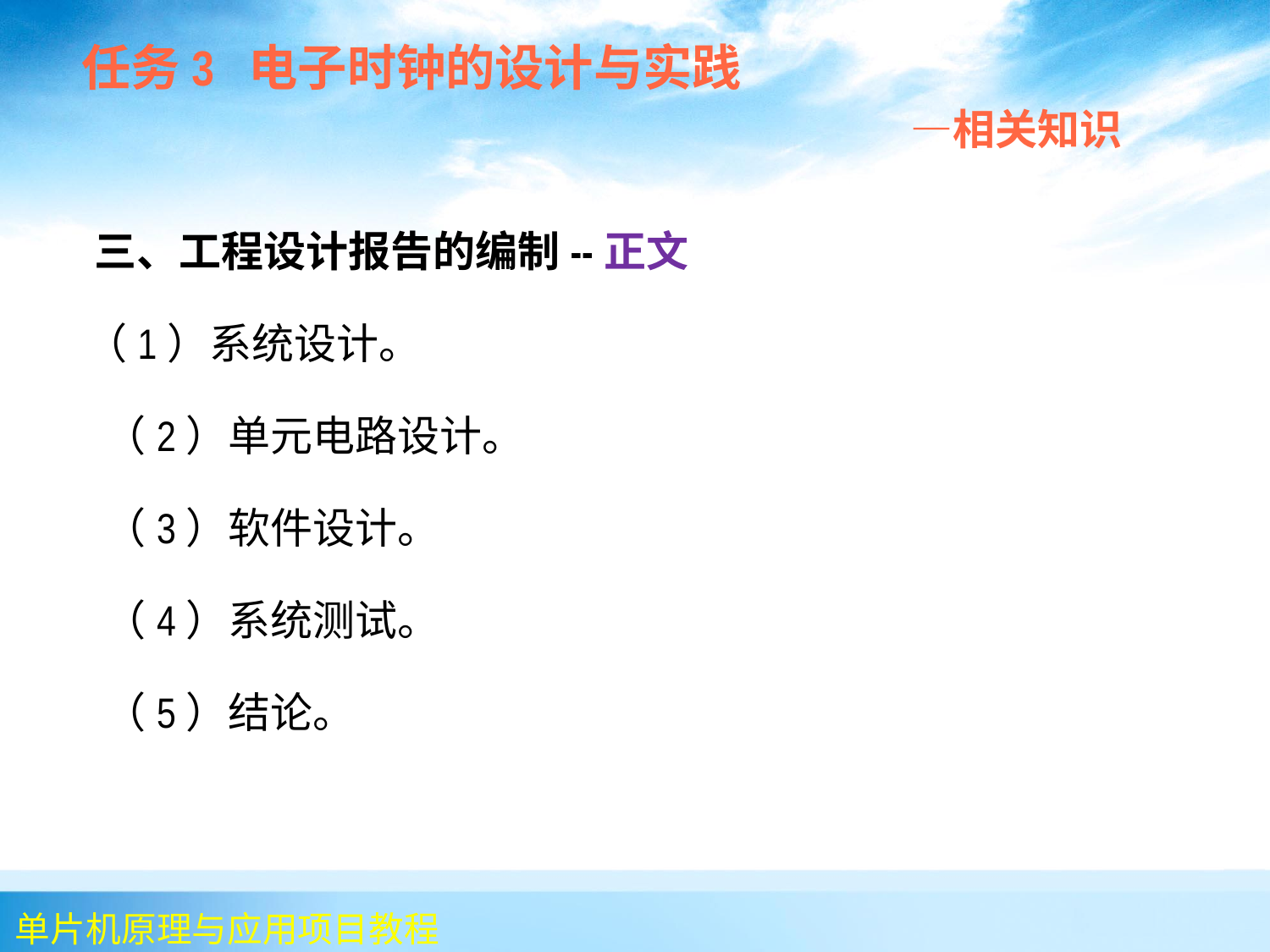

任务3  电子时钟的设计与实践
                                                                              —相关知识
   三、工程设计报告的编制--正文
  （1）系统设计。
    （2）单元电路设计。
    （3）软件设计。
    （4）系统测试。
    （5）结论。